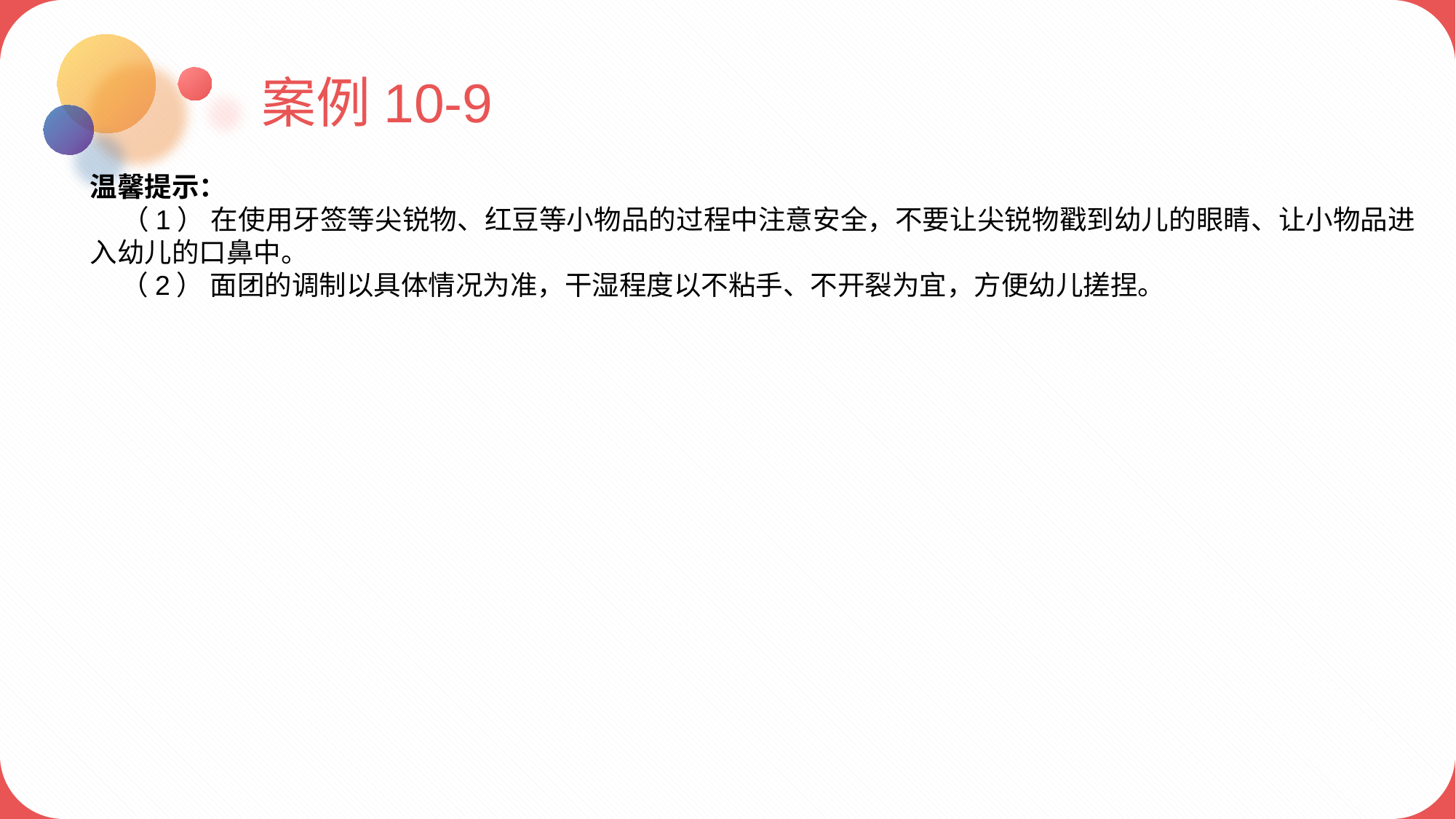

案例10-9
温馨提示：
    （1） 在使用牙签等尖锐物、红豆等小物品的过程中注意安全，不要让尖锐物戳到幼儿的眼睛、让小物品进入幼儿的口鼻中。
    （2） 面团的调制以具体情况为准，干湿程度以不粘手、不开裂为宜，方便幼儿搓捏。